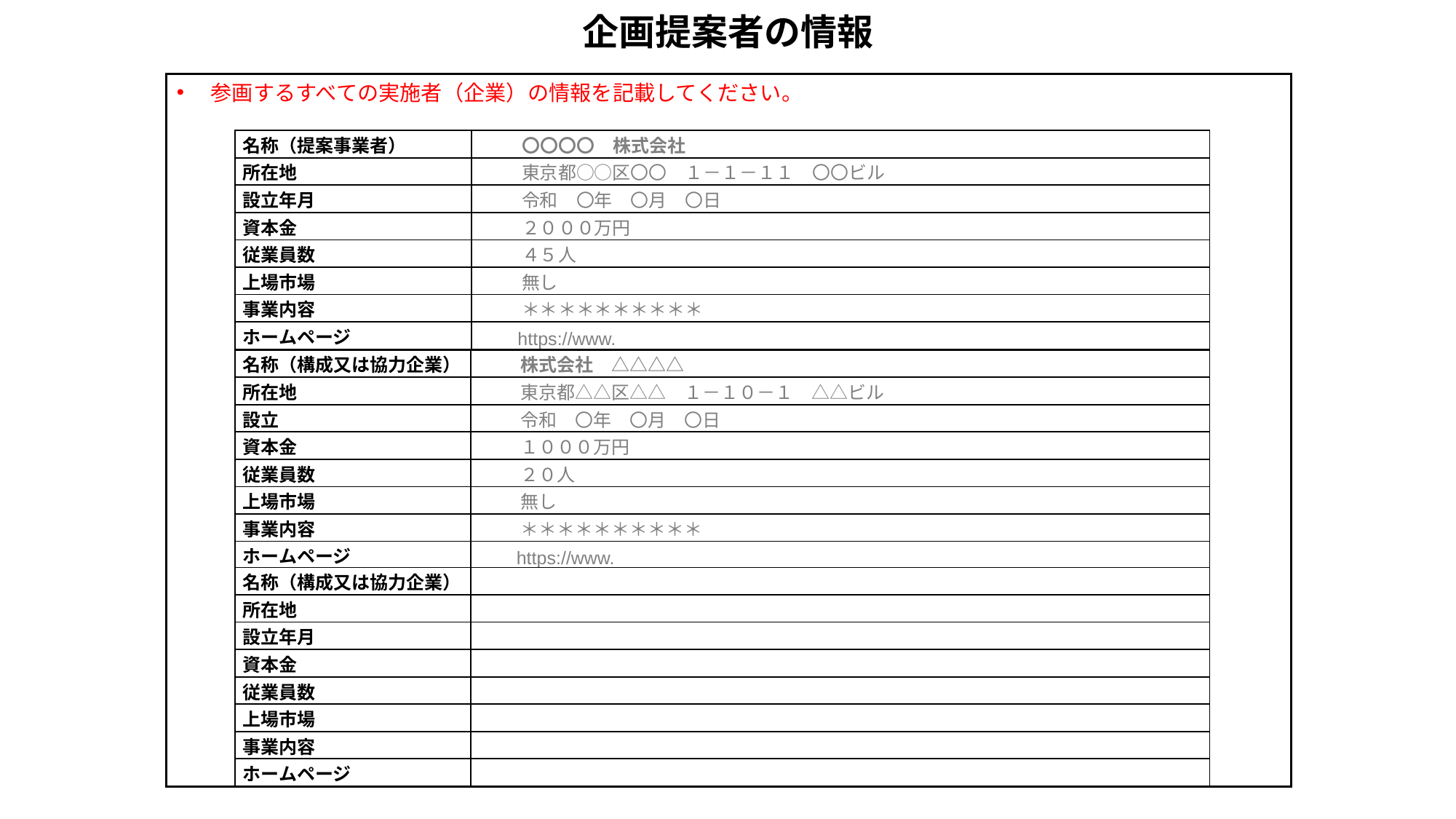

# 企画提案者の情報
参画するすべての実施者（企業）の情報を記載してください。
| 名称（提案事業者） | 〇〇〇〇　株式会社 |
| --- | --- |
| 所在地 | 東京都○○区〇〇　１－１－１１　〇〇ビル |
| 設立年月 | 令和　〇年　〇月　〇日 |
| 資本金 | ２０００万円 |
| 従業員数 | ４５人 |
| 上場市場 | 無し |
| 事業内容 | ＊＊＊＊＊＊＊＊＊＊ |
| ホームページ | https://www. |
| 名称（構成又は協力企業） | 株式会社　△△△△ |
| --- | --- |
| 所在地 | 東京都△△区△△　１－１０－１　△△ビル |
| 設立 | 令和　〇年　〇月　〇日 |
| 資本金 | １０００万円 |
| 従業員数 | ２０人 |
| 上場市場 | 無し |
| 事業内容 | ＊＊＊＊＊＊＊＊＊＊ |
| ホームページ | https://www. |
| 名称（構成又は協力企業） |  |
| --- | --- |
| 所在地 |  |
| 設立年月 |  |
| 資本金 |  |
| 従業員数 |  |
| 上場市場 |  |
| 事業内容 |  |
| ホームページ |  |